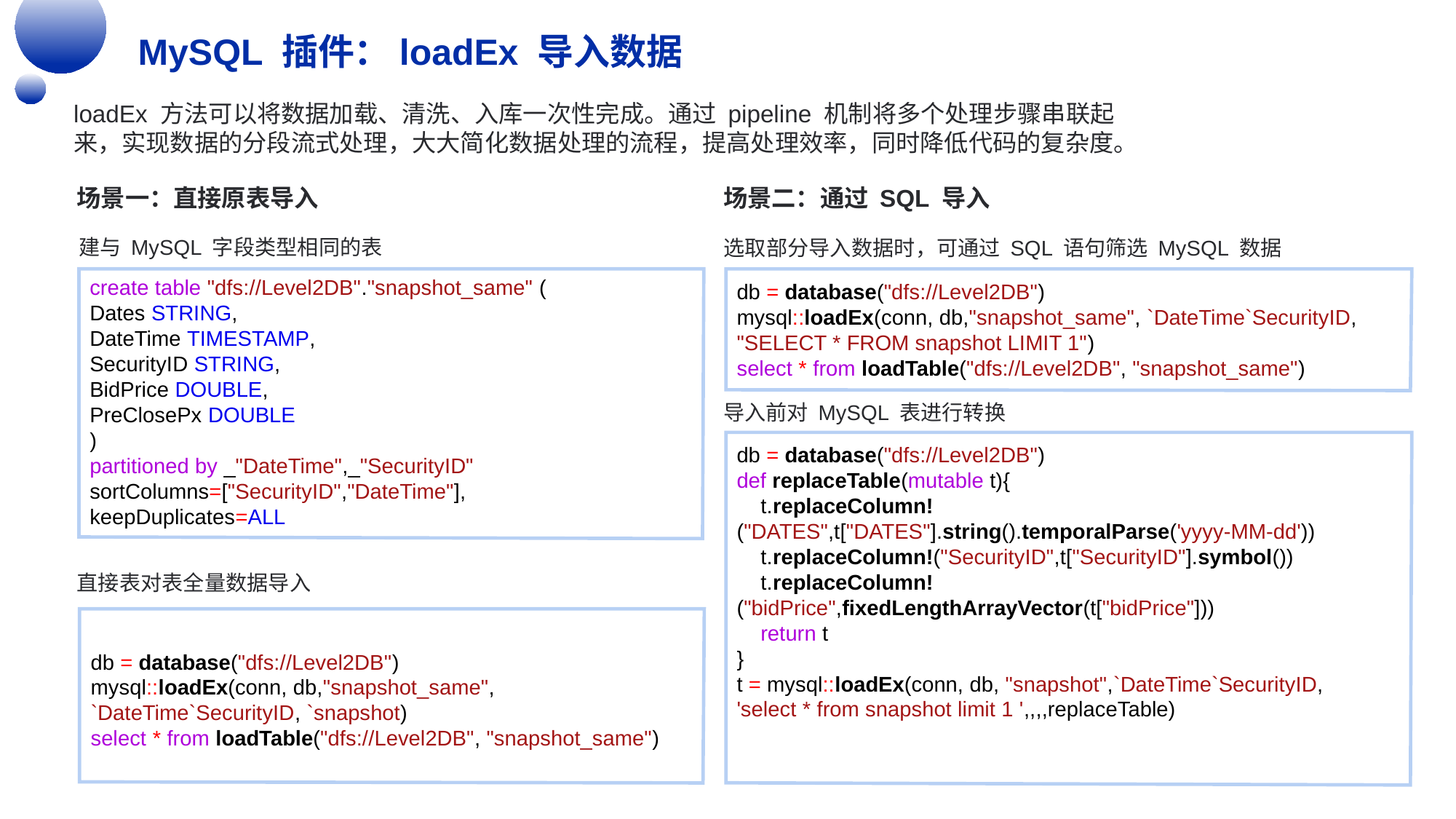

MySQL 插件：loadEx 导入数据

loadEx 方法可以将数据加载、清洗、入库一次性完成。通过 pipeline 机制将多个处理步骤串联起来，实现数据的分段流式处理，大大简化数据处理的流程，提高处理效率，同时降低代码的复杂度。
场景一：直接原表导入
场景二：通过 SQL 导入
建与 MySQL 字段类型相同的表
选取部分导入数据时，可通过 SQL 语句筛选 MySQL 数据

create table "dfs://Level2DB"."snapshot_same" (
Dates STRING,
DateTime TIMESTAMP,
SecurityID STRING,
BidPrice DOUBLE,
PreClosePx DOUBLE
)
partitioned by _"DateTime",_"SecurityID"
sortColumns=["SecurityID","DateTime"],
keepDuplicates=ALL

db = database("dfs://Level2DB")
mysql::loadEx(conn, db,"snapshot_same", `DateTime`SecurityID, "SELECT * FROM snapshot LIMIT 1")
select * from loadTable("dfs://Level2DB", "snapshot_same")
导入前对 MySQL 表进行转换

db = database("dfs://Level2DB")
def replaceTable(mutable t){
    t.replaceColumn!("DATES",t["DATES"].string().temporalParse('yyyy-MM-dd'))
    t.replaceColumn!("SecurityID",t["SecurityID"].symbol())
    t.replaceColumn!("bidPrice",fixedLengthArrayVector(t["bidPrice"]))
    return t
}
t = mysql::loadEx(conn, db, "snapshot",`DateTime`SecurityID, 'select * from snapshot limit 1 ',,,,replaceTable)
直接表对表全量数据导入

db = database("dfs://Level2DB")
mysql::loadEx(conn, db,"snapshot_same", `DateTime`SecurityID, `snapshot)
select * from loadTable("dfs://Level2DB", "snapshot_same")